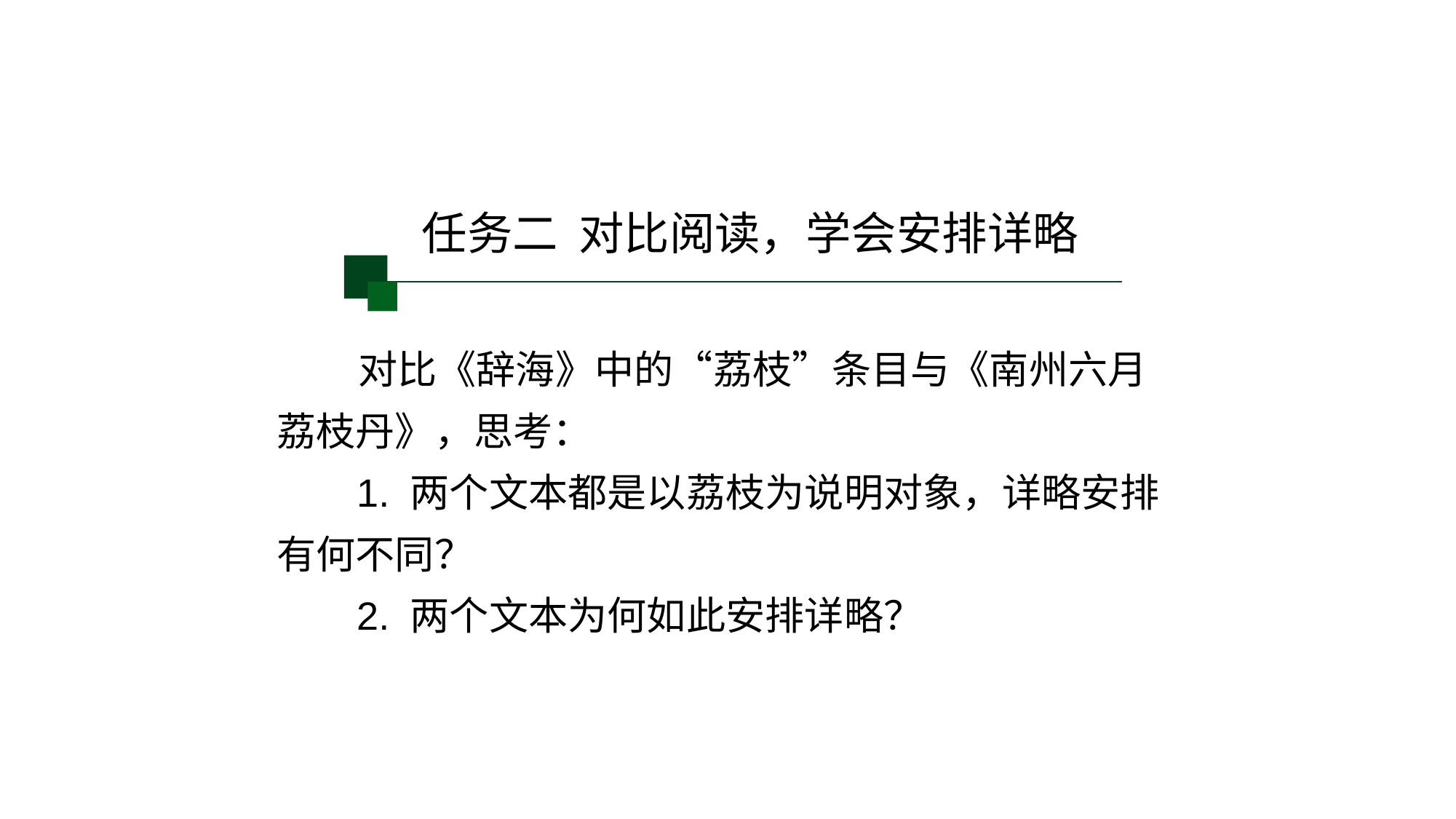

任务二  对比阅读，学会安排详略

    对比《辞海》中的“荔枝”条目与《南州六月荔枝丹》，思考：
    1. 两个文本都是以荔枝为说明对象，详略安排有何不同？
    2. 两个文本为何如此安排详略？